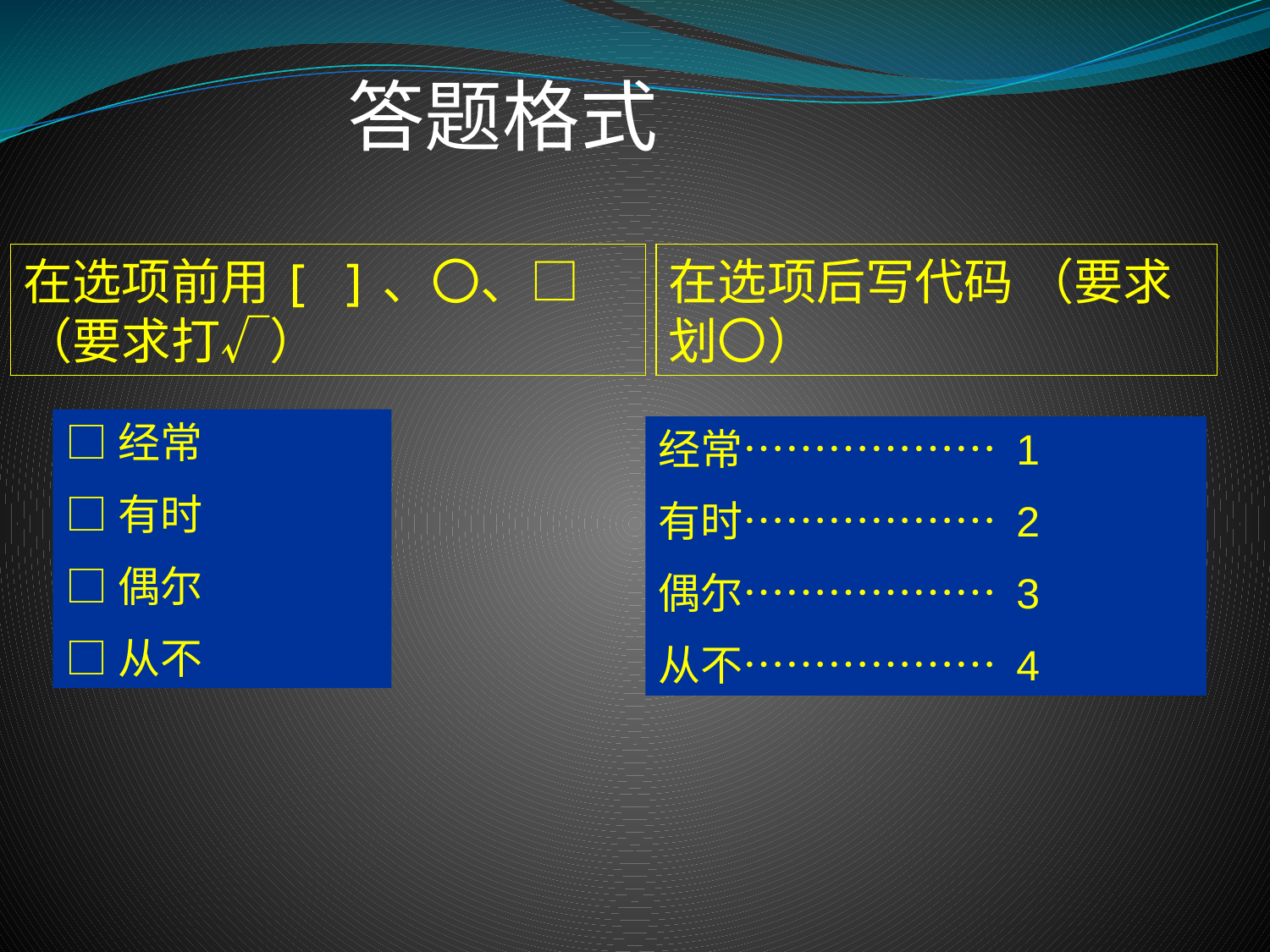

答题格式
在选项前用[ ]、〇、□（要求打√）
在选项后写代码 （要求划〇）
□经常
□有时
□偶尔
□从不
经常……………… 1
有时……………… 2
偶尔……………… 3
从不……………… 4